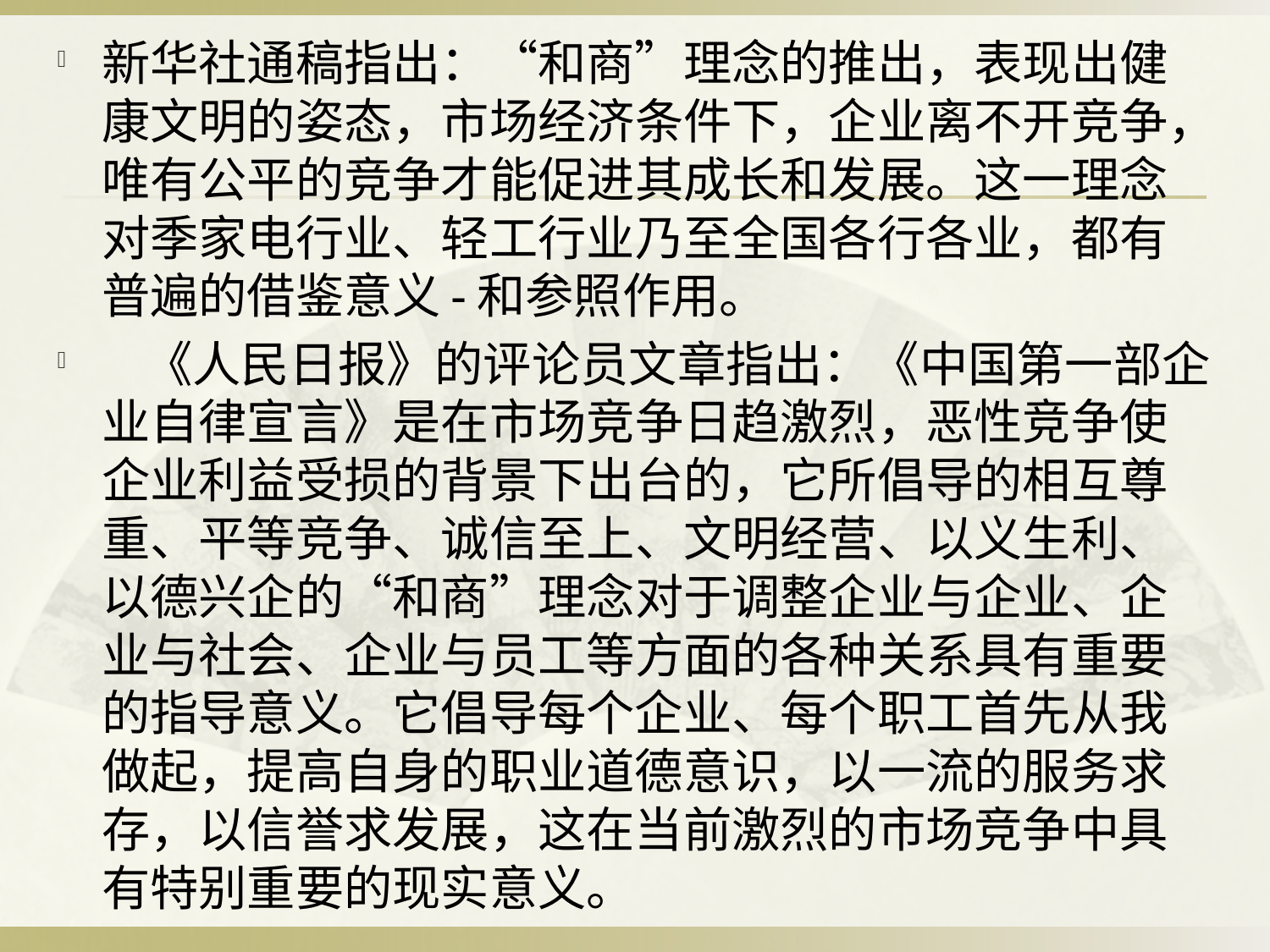

新华社通稿指出：“和商”理念的推出，表现出健康文明的姿态，市场经济条件下，企业离不开竞争，唯有公平的竞争才能促进其成长和发展。这一理念对季家电行业、轻工行业乃至全国各行各业，都有普遍的借鉴意义-和参照作用。
   《人民日报》的评论员文章指出：《中国第一部企业自律宣言》是在市场竞争日趋激烈，恶性竞争使企业利益受损的背景下出台的，它所倡导的相互尊重、平等竞争、诚信至上、文明经营、以义生利、以德兴企的“和商”理念对于调整企业与企业、企业与社会、企业与员工等方面的各种关系具有重要的指导意义。它倡导每个企业、每个职工首先从我做起，提高自身的职业道德意识，以一流的服务求存，以信誉求发展，这在当前激烈的市场竞争中具有特别重要的现实意义。
#